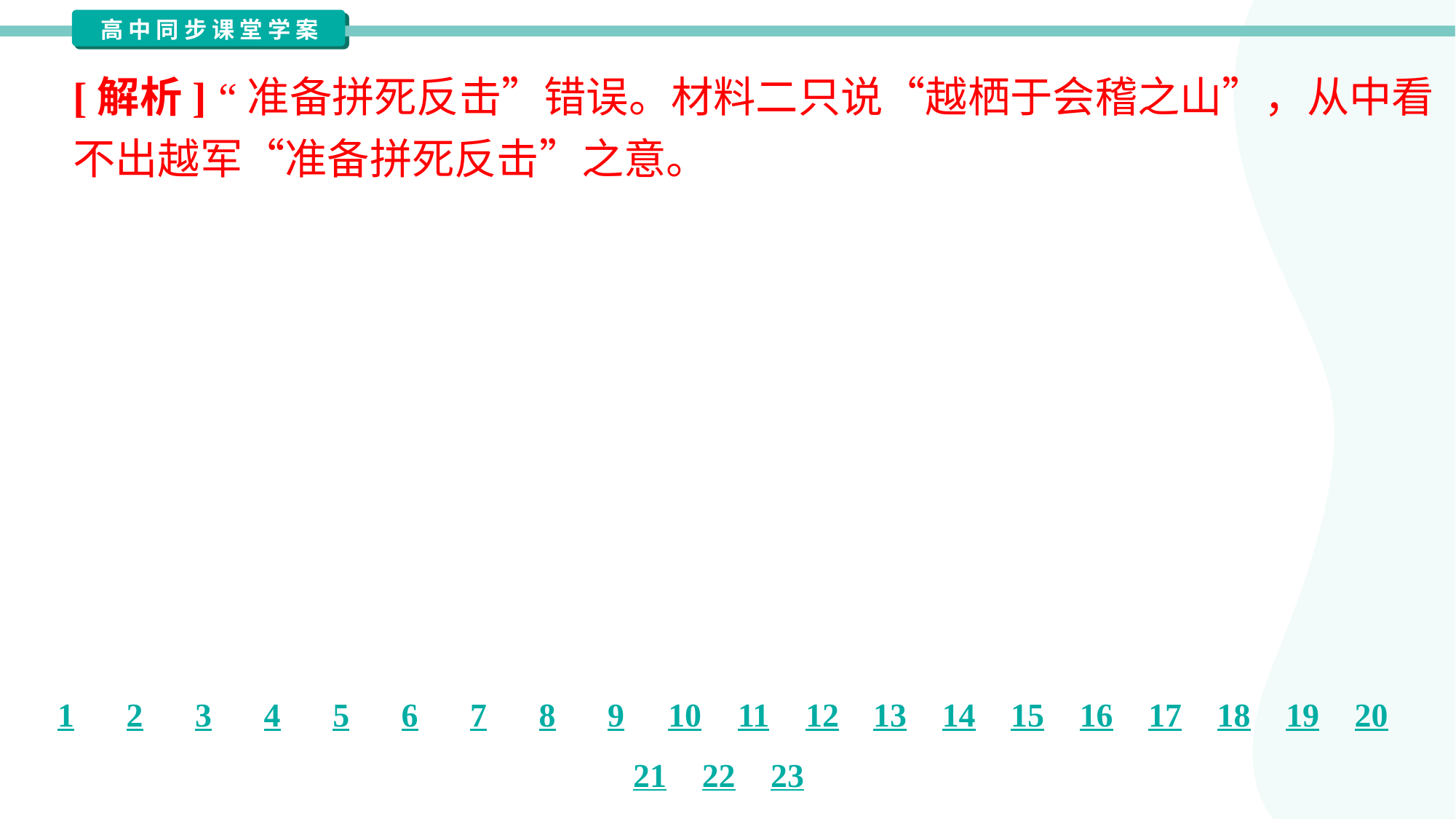

[解析] “准备拼死反击”错误。材料二只说“越栖于会稽之山”，从中看
不出越军“准备拼死反击”之意。